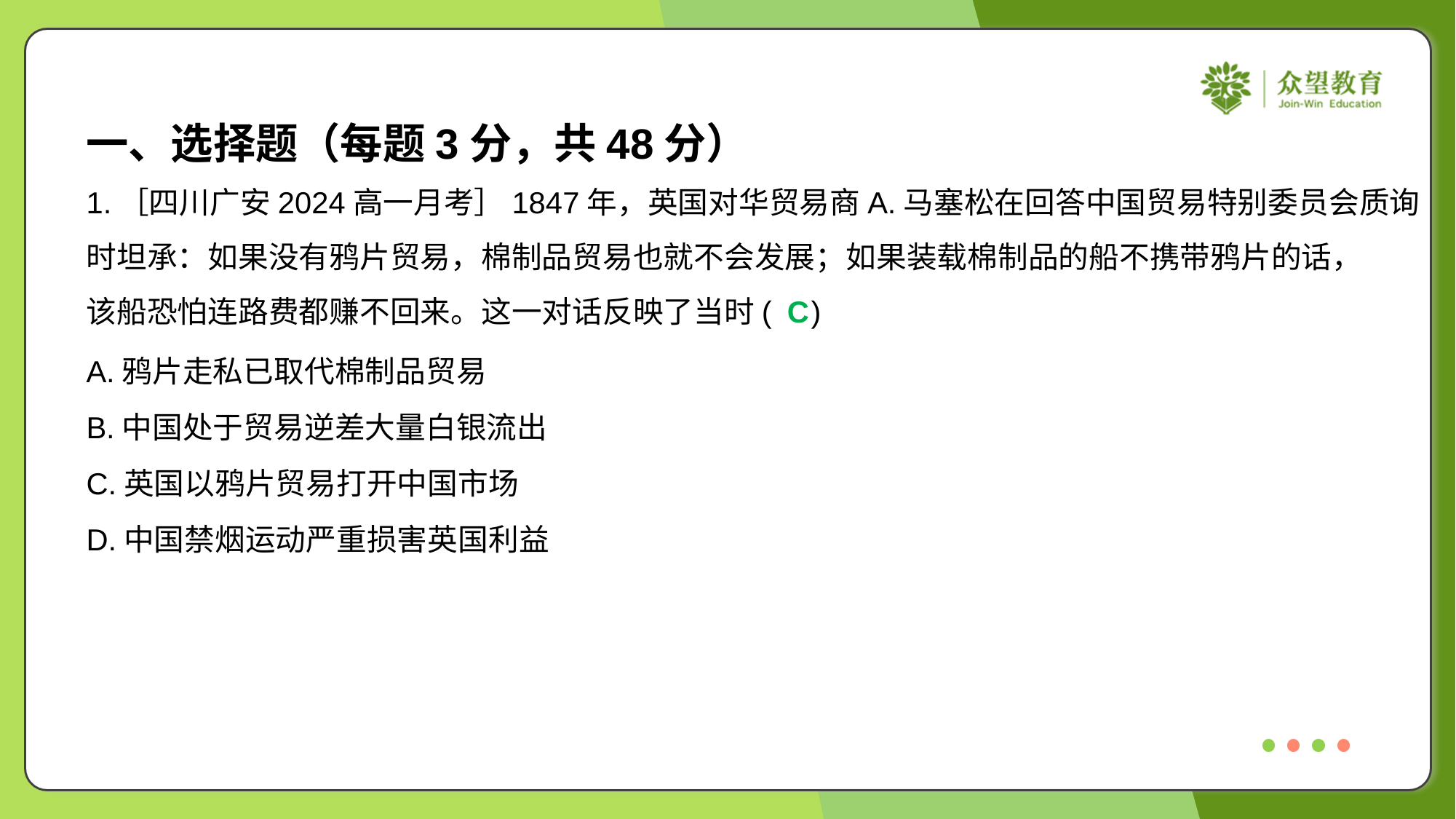

一、选择题（每题3分，共48分）
1.［四川广安2024高一月考］1847年，英国对华贸易商A.马塞松在回答中国贸易特别委员会质询
时坦承：如果没有鸦片贸易，棉制品贸易也就不会发展；如果装载棉制品的船不携带鸦片的话，
该船恐怕连路费都赚不回来。这一对话反映了当时(     )
C
A.鸦片走私已取代棉制品贸易
B.中国处于贸易逆差大量白银流出
C.英国以鸦片贸易打开中国市场
D.中国禁烟运动严重损害英国利益